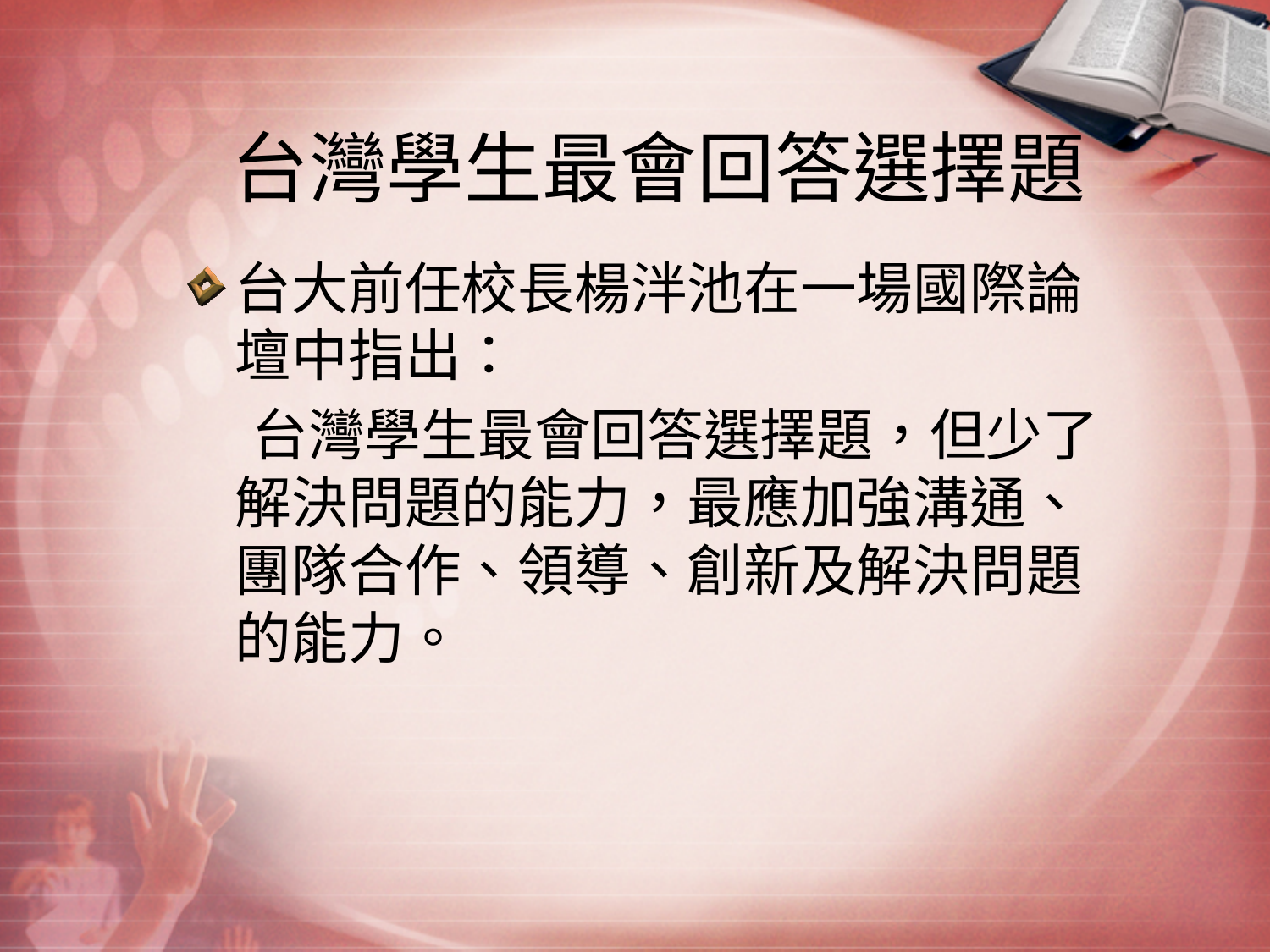

# 台灣學生最會回答選擇題
台大前任校長楊泮池在一場國際論壇中指出：
    台灣學生最會回答選擇題，但少了解決問題的能力，最應加強溝通、團隊合作、領導、創新及解決問題的能力。